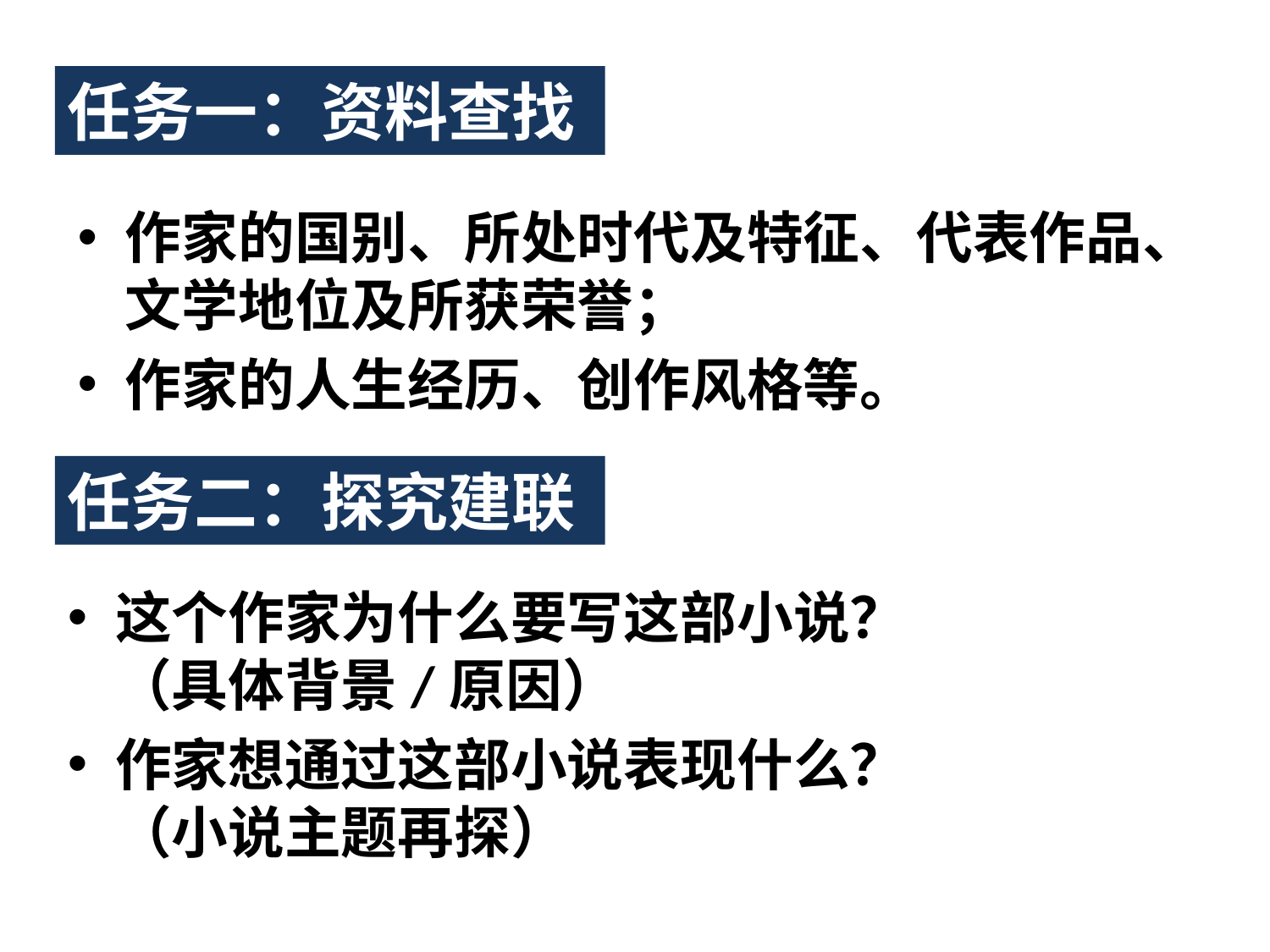

任务一：资料查找
作家的国别、所处时代及特征、代表作品、文学地位及所获荣誉；
作家的人生经历、创作风格等。
任务二：探究建联
这个作家为什么要写这部小说？             （具体背景/原因）
作家想通过这部小说表现什么？             （小说主题再探）